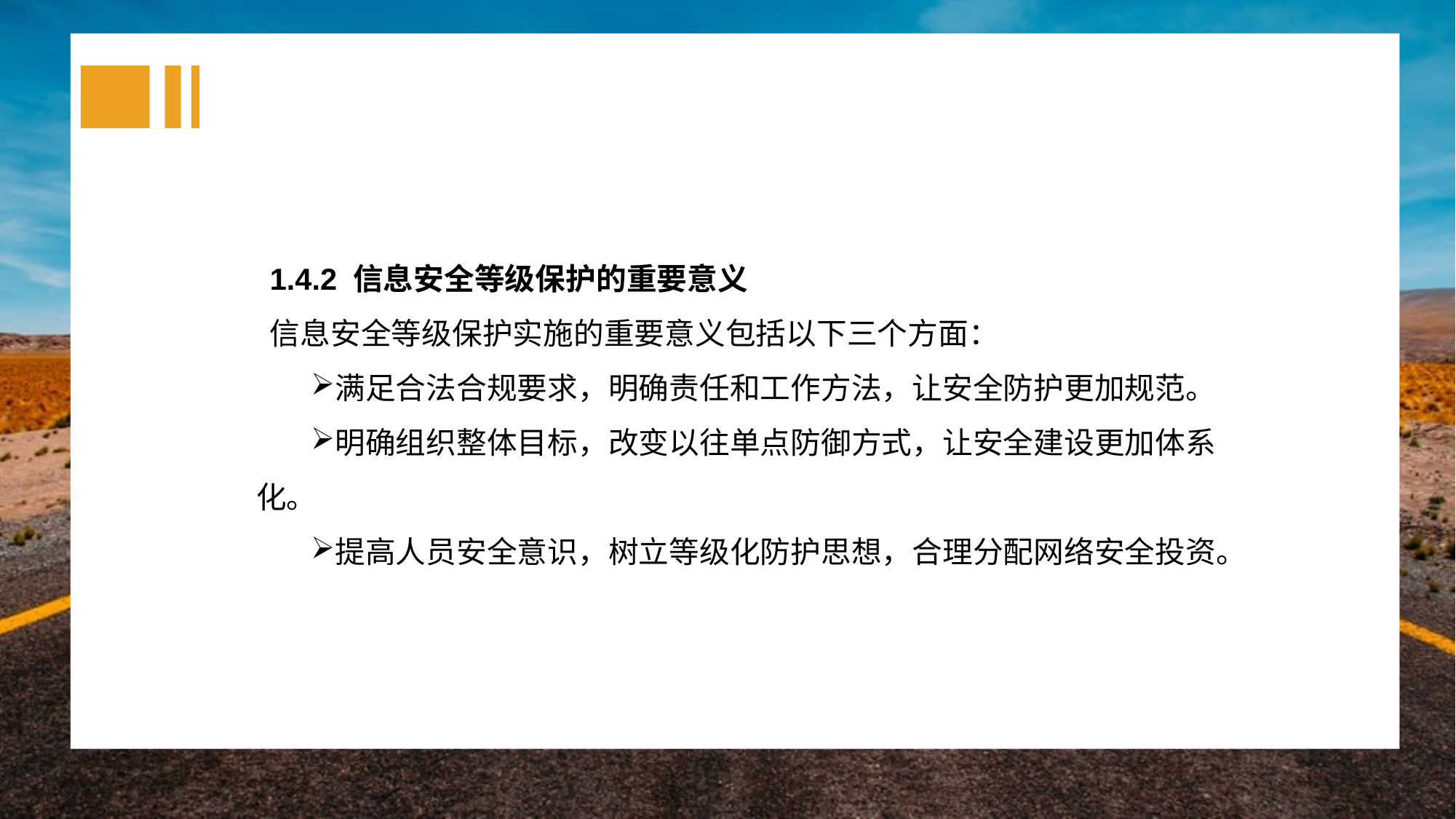

1.4.2 信息安全等级保护的重要意义
信息安全等级保护实施的重要意义包括以下三个方面：
满足合法合规要求，明确责任和工作方法，让安全防护更加规范。
明确组织整体目标，改变以往单点防御方式，让安全建设更加体系化。
提高人员安全意识，树立等级化防护思想，合理分配网络安全投资。